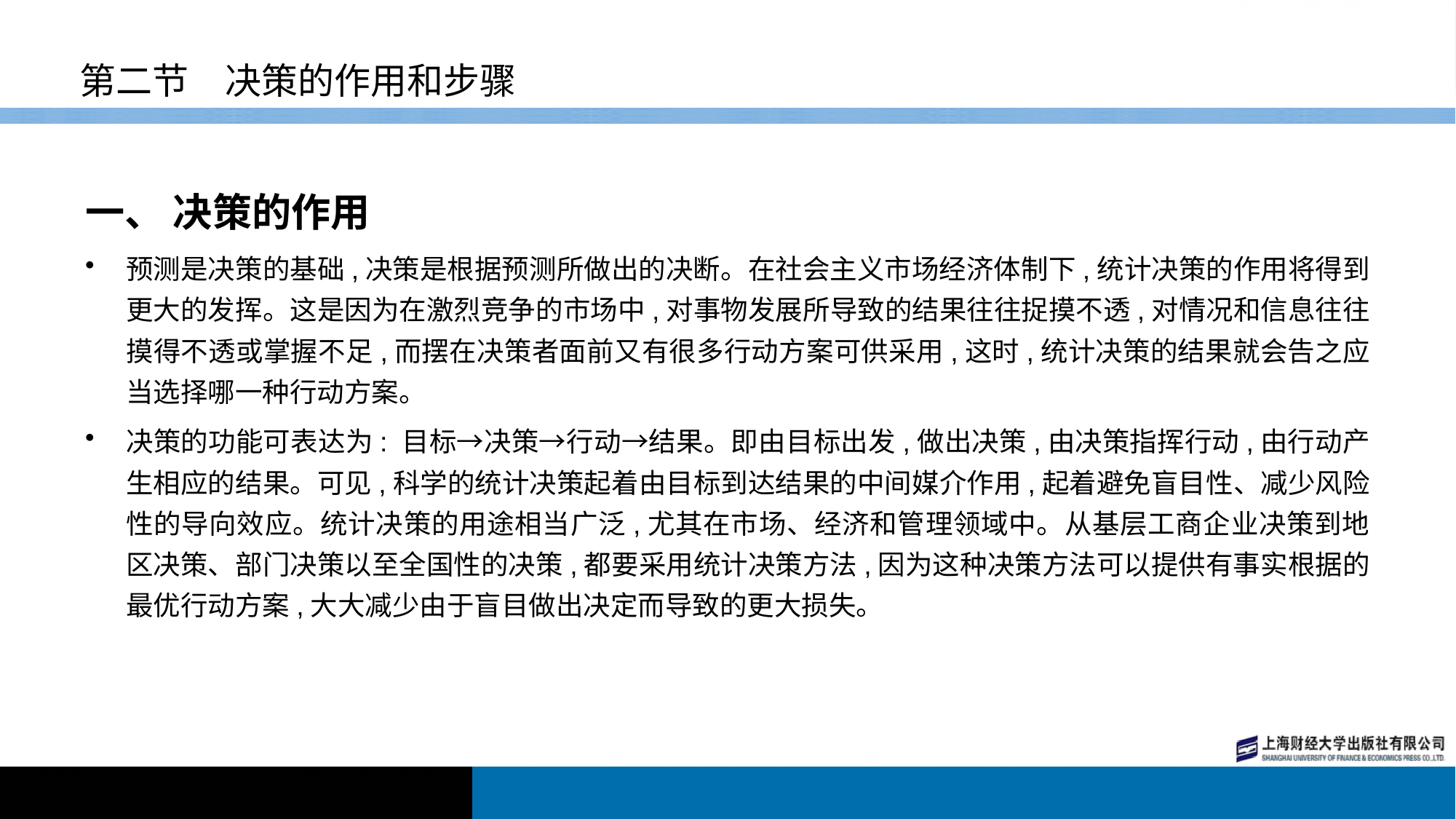

# 第二节　决策的作用和步骤
一、 决策的作用
预测是决策的基础,决策是根据预测所做出的决断。在社会主义市场经济体制下,统计决策的作用将得到更大的发挥。这是因为在激烈竞争的市场中,对事物发展所导致的结果往往捉摸不透,对情况和信息往往摸得不透或掌握不足,而摆在决策者面前又有很多行动方案可供采用,这时,统计决策的结果就会告之应当选择哪一种行动方案。
决策的功能可表达为: 目标→决策→行动→结果。即由目标出发,做出决策,由决策指挥行动,由行动产生相应的结果。可见,科学的统计决策起着由目标到达结果的中间媒介作用,起着避免盲目性、减少风险性的导向效应。统计决策的用途相当广泛,尤其在市场、经济和管理领域中。从基层工商企业决策到地区决策、部门决策以至全国性的决策,都要采用统计决策方法,因为这种决策方法可以提供有事实根据的最优行动方案,大大减少由于盲目做出决定而导致的更大损失。
6